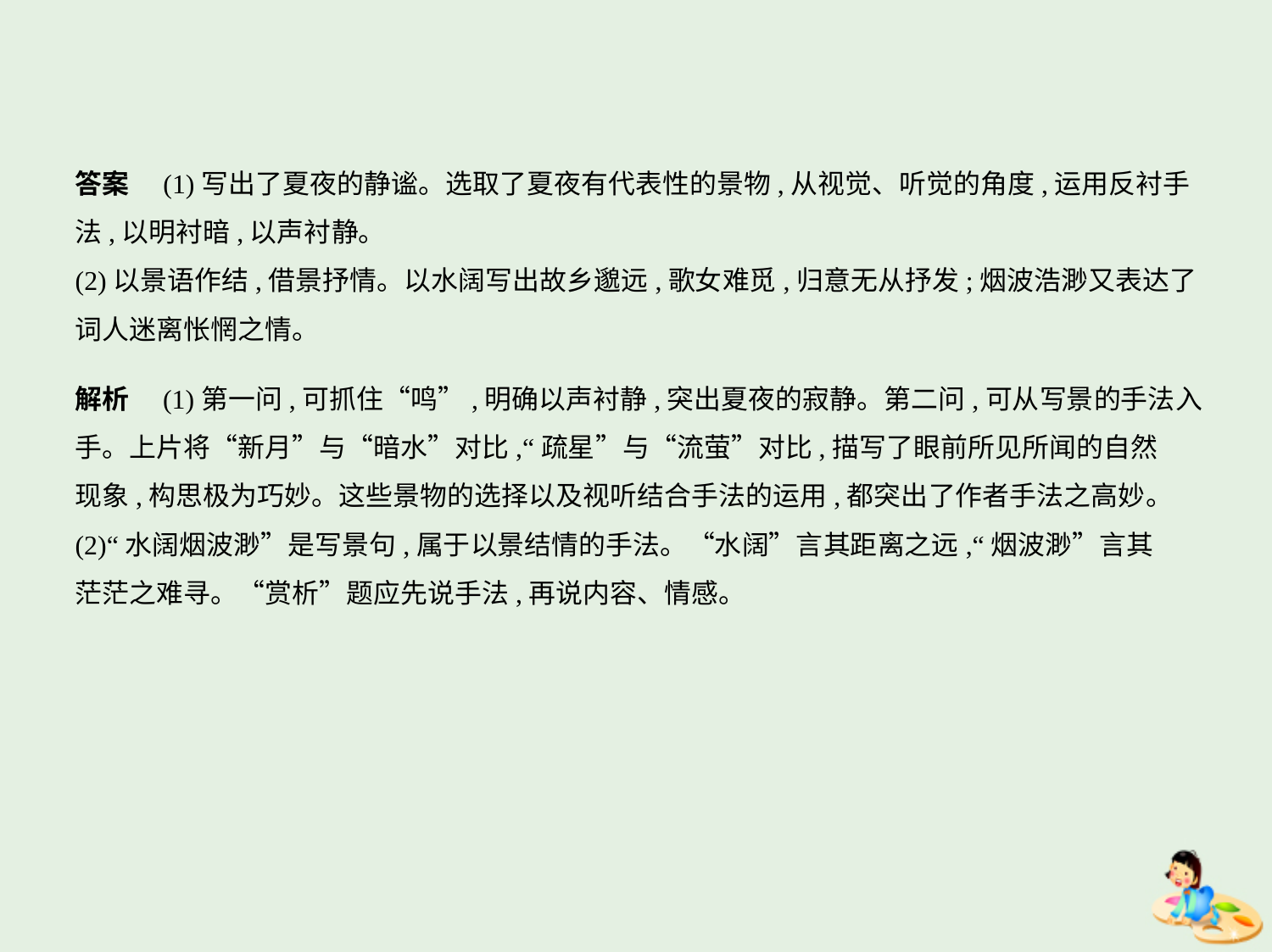

答案　(1)写出了夏夜的静谧。选取了夏夜有代表性的景物,从视觉、听觉的角度,运用反衬手
法,以明衬暗,以声衬静。
(2)以景语作结,借景抒情。以水阔写出故乡邈远,歌女难觅,归意无从抒发;烟波浩渺又表达了
词人迷离怅惘之情。
解析　(1)第一问,可抓住“鸣”,明确以声衬静,突出夏夜的寂静。第二问,可从写景的手法入
手。上片将“新月”与“暗水”对比,“疏星”与“流萤”对比,描写了眼前所见所闻的自然
现象,构思极为巧妙。这些景物的选择以及视听结合手法的运用,都突出了作者手法之高妙。
(2)“水阔烟波渺”是写景句,属于以景结情的手法。“水阔”言其距离之远,“烟波渺”言其
茫茫之难寻。“赏析”题应先说手法,再说内容、情感。